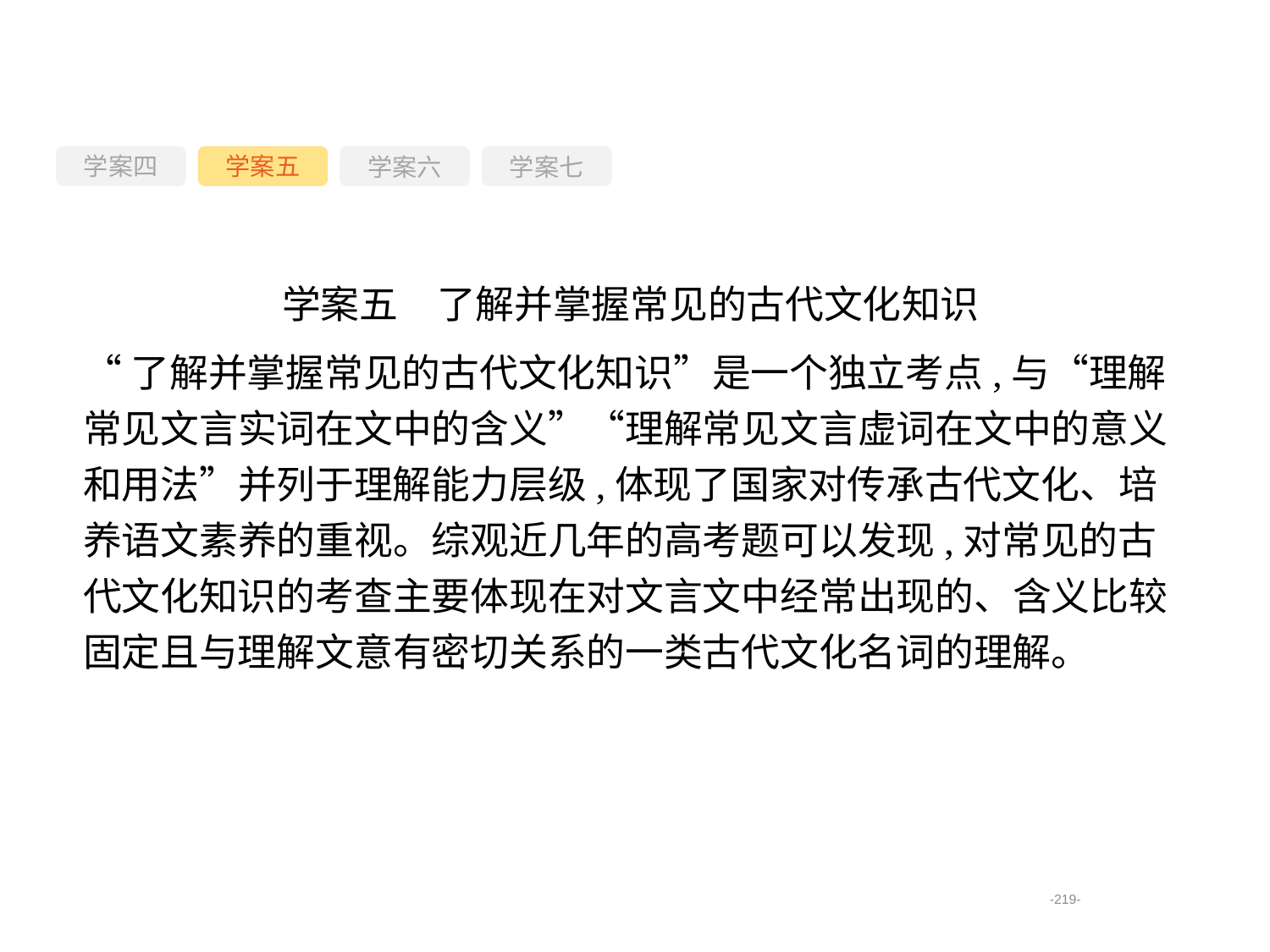

学案四
学案六
学案七
学案五
学案五　了解并掌握常见的古代文化知识
“了解并掌握常见的古代文化知识”是一个独立考点,与“理解常见文言实词在文中的含义”“理解常见文言虚词在文中的意义和用法”并列于理解能力层级,体现了国家对传承古代文化、培养语文素养的重视。综观近几年的高考题可以发现,对常见的古代文化知识的考查主要体现在对文言文中经常出现的、含义比较固定且与理解文意有密切关系的一类古代文化名词的理解。
-219-